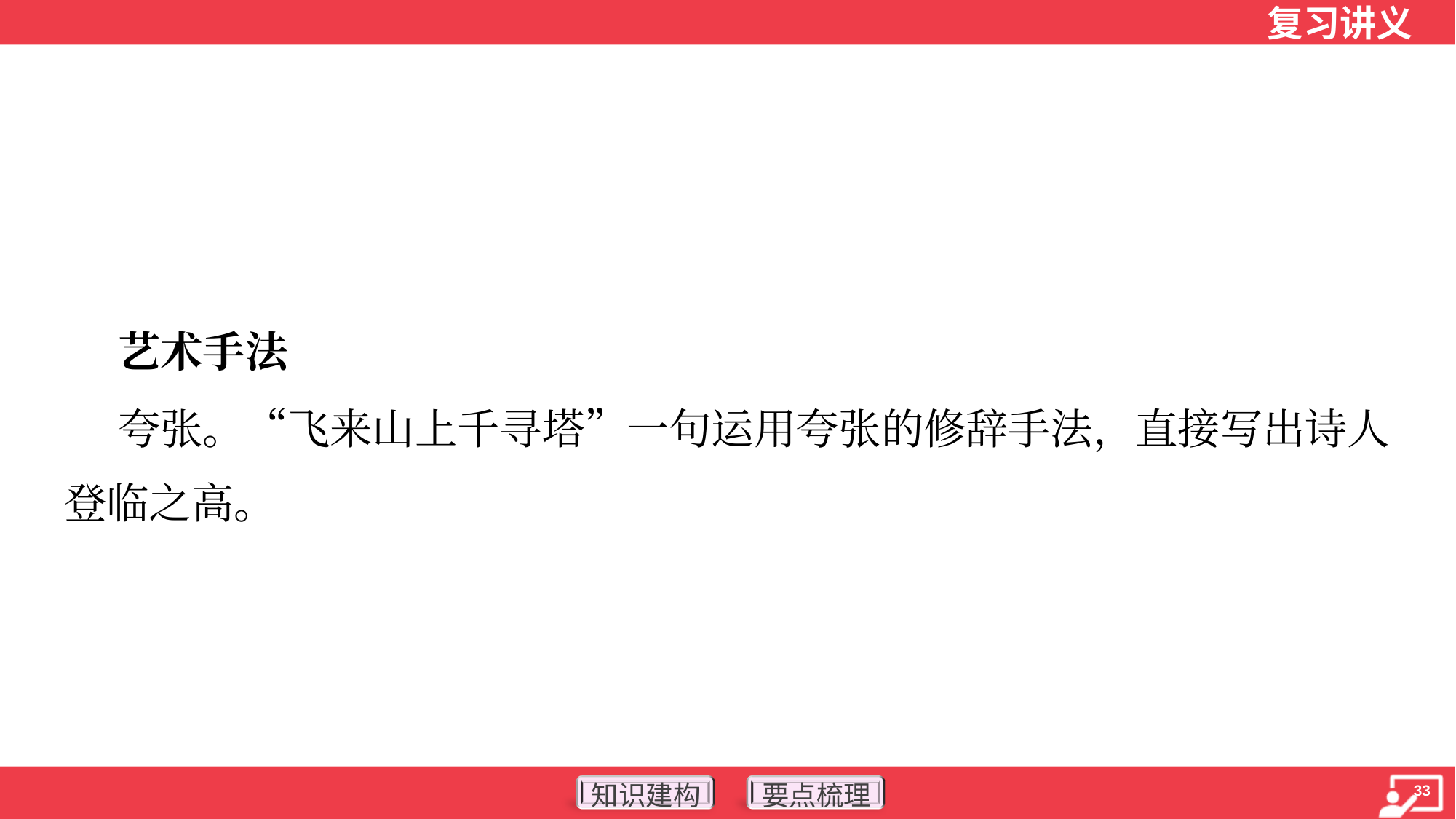

艺术手法
    夸张。“飞来山上千寻塔”一句运用夸张的修辞手法，直接写出诗人
登临之高。